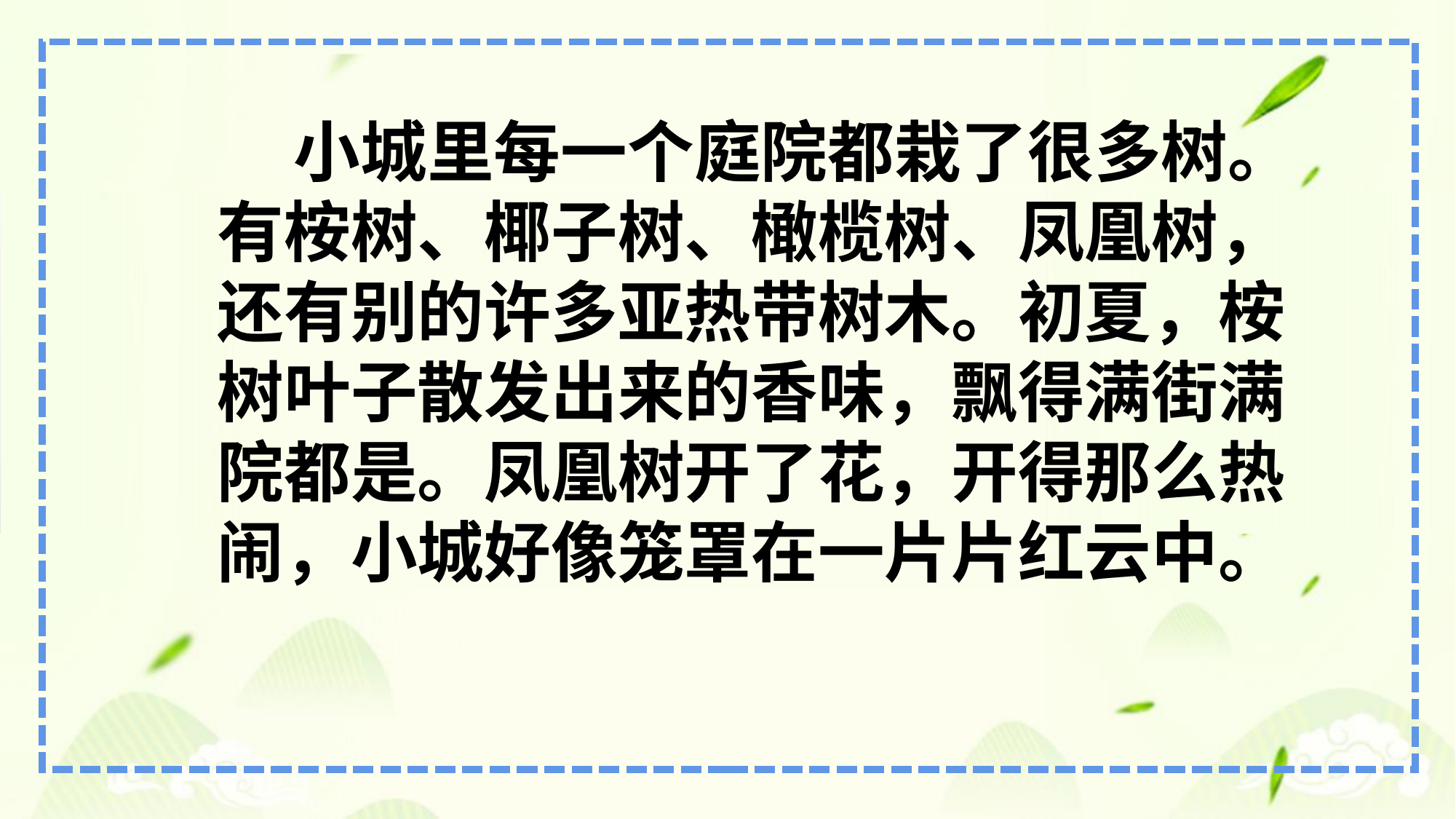

小城里每一个庭院都栽了很多树。有桉树、椰子树、橄榄树、凤凰树，还有别的许多亚热带树木。初夏，桉树叶子散发出来的香味，飘得满街满院都是。凤凰树开了花，开得那么热闹，小城好像笼罩在一片片红云中。